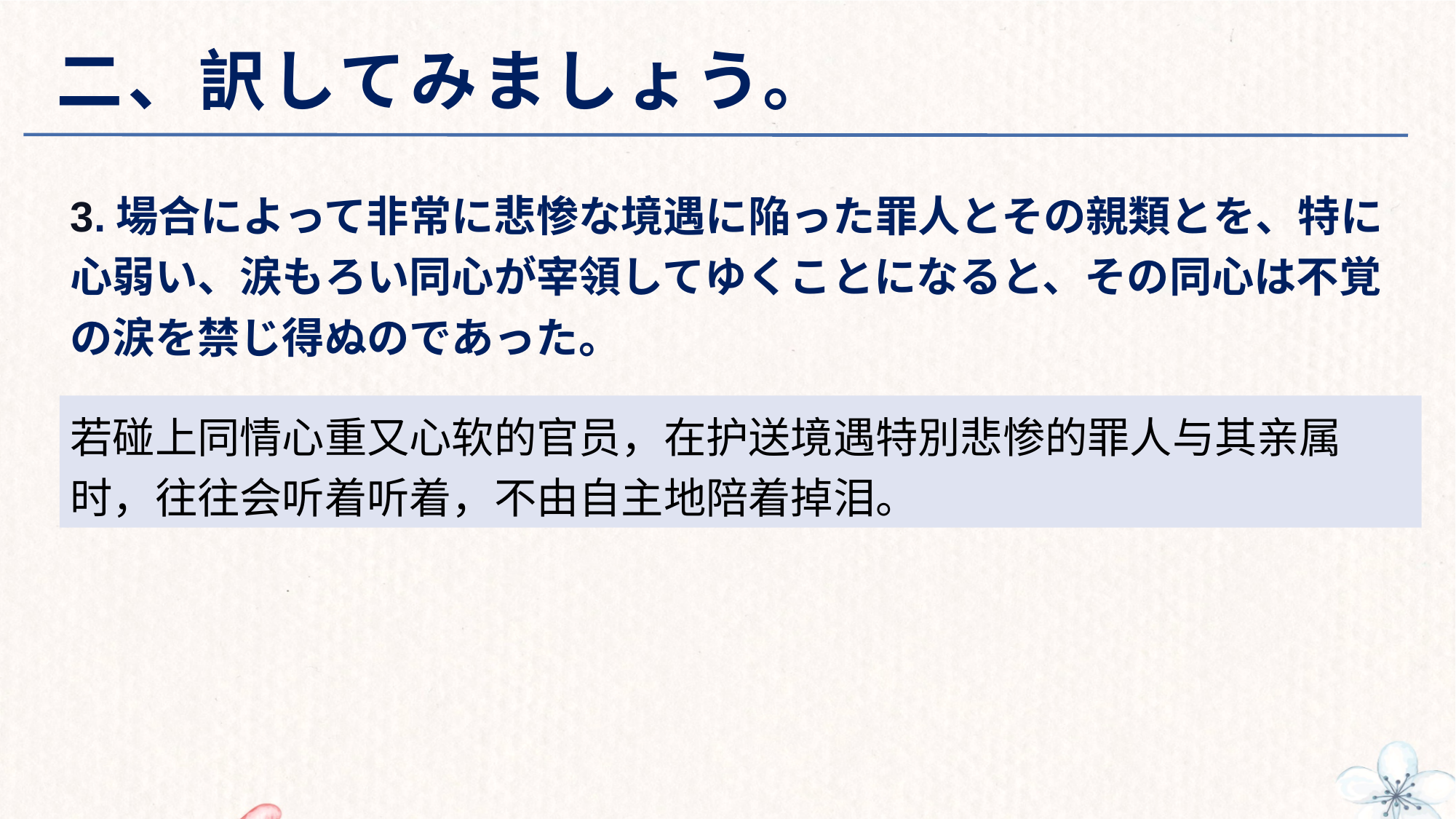

# 二、訳してみましょう。
3.場合によって非常に悲惨な境遇に陥った罪人とその親類とを、特に心弱い、涙もろい同心が宰領してゆくことになると、その同心は不覚の涙を禁じ得ぬのであった。
若碰上同情心重又心软的官员，在护送境遇特別悲惨的罪人与其亲属
时，往往会听着听着，不由自主地陪着掉泪。